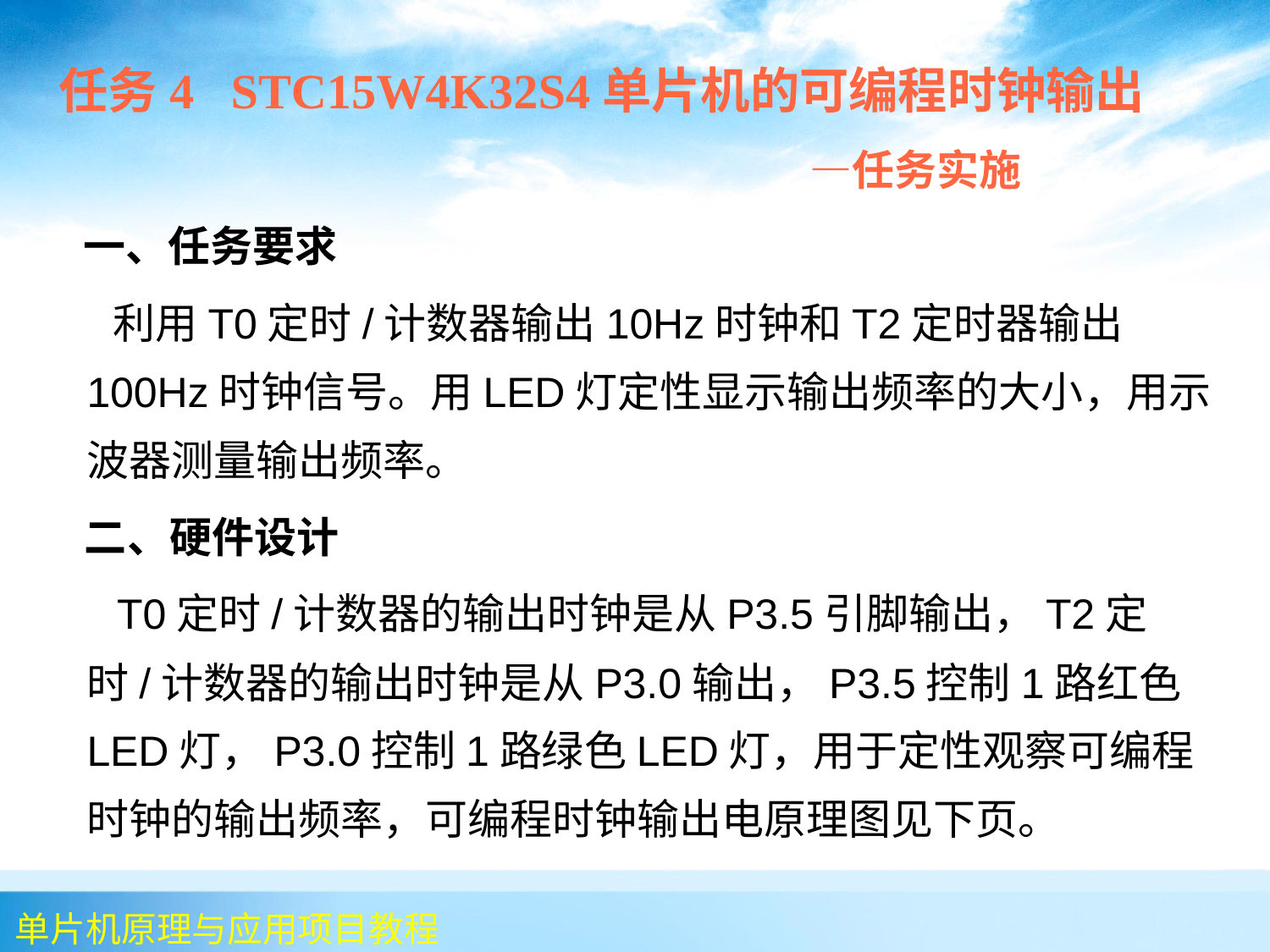

任务4   STC15W4K32S4单片机的可编程时钟输出
                                                                     —任务实施
   一、任务要求
      利用T0定时/计数器输出10Hz时钟和T2定时器输出100Hz时钟信号。用LED灯定性显示输出频率的大小，用示波器测量输出频率。
   二、硬件设计
      T0定时/计数器的输出时钟是从P3.5引脚输出，T2定时/计数器的输出时钟是从P3.0输出，P3.5控制1路红色LED灯，P3.0控制1路绿色LED灯，用于定性观察可编程时钟的输出频率，可编程时钟输出电原理图见下页。